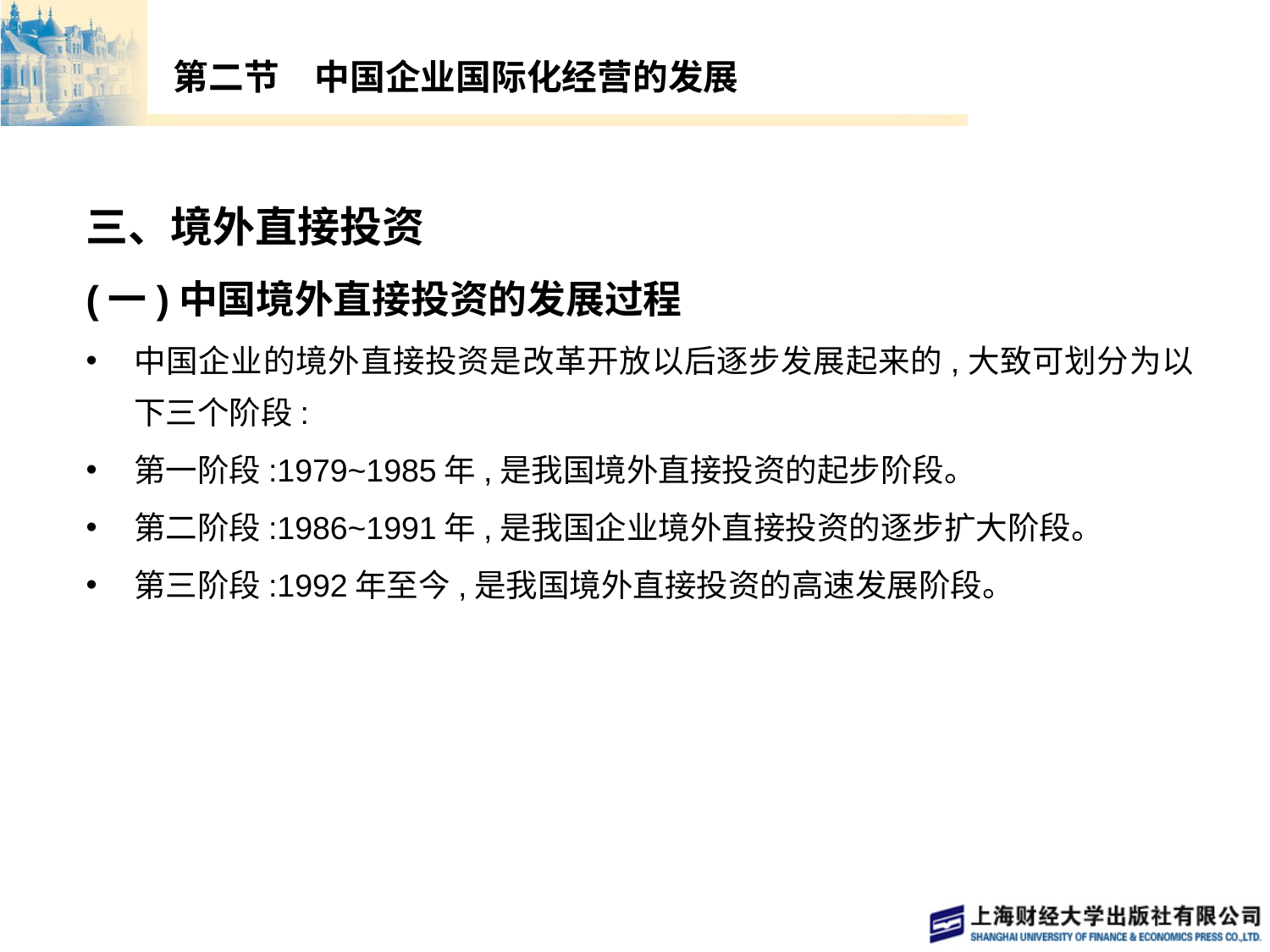

# 第二节　中国企业国际化经营的发展
三、境外直接投资
(一)中国境外直接投资的发展过程
中国企业的境外直接投资是改革开放以后逐步发展起来的,大致可划分为以下三个阶段:
第一阶段:1979~1985年,是我国境外直接投资的起步阶段。
第二阶段:1986~1991年,是我国企业境外直接投资的逐步扩大阶段。
第三阶段:1992年至今,是我国境外直接投资的高速发展阶段。